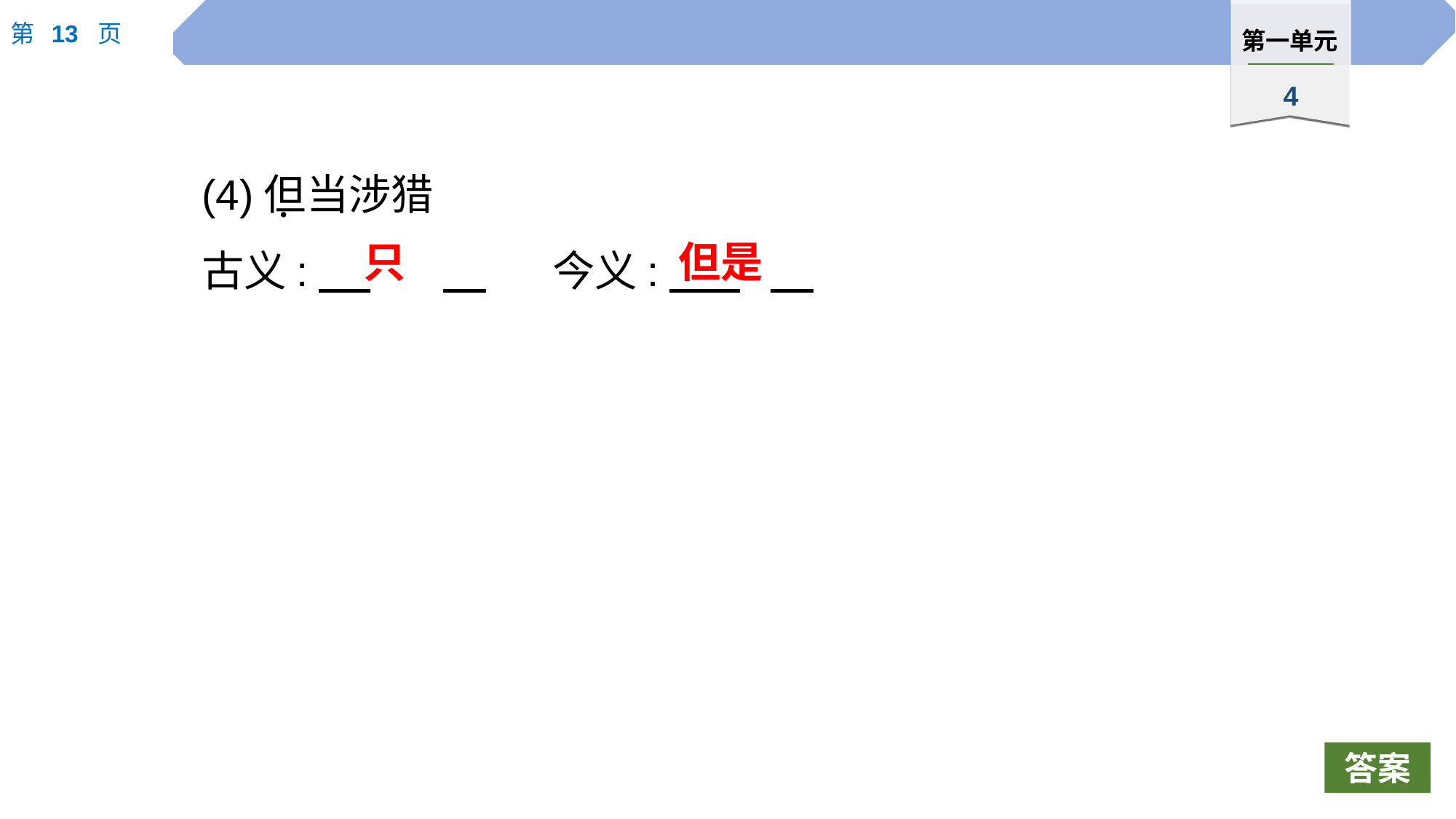

(4)但当涉猎
古义:　 	　 	今义:
 ·
只
但是
答案